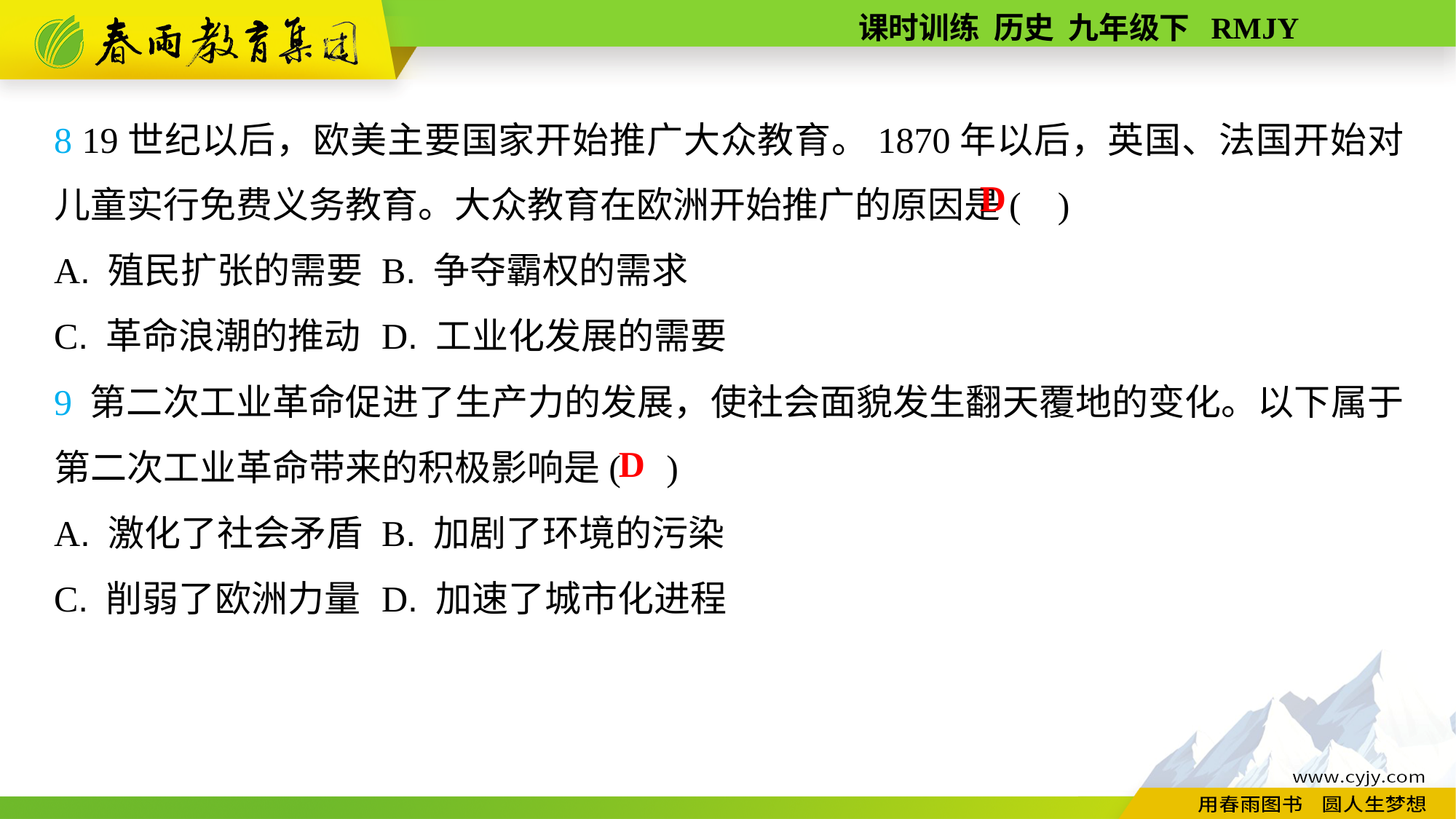

8 19世纪以后，欧美主要国家开始推广大众教育。1870年以后，英国、法国开始对儿童实行免费义务教育。大众教育在欧洲开始推广的原因是(    )
A. 殖民扩张的需要	B. 争夺霸权的需求
C. 革命浪潮的推动	D. 工业化发展的需要
9 第二次工业革命促进了生产力的发展，使社会面貌发生翻天覆地的变化。以下属于第二次工业革命带来的积极影响是(     )
A. 激化了社会矛盾	B. 加剧了环境的污染
C. 削弱了欧洲力量	D. 加速了城市化进程

D
D